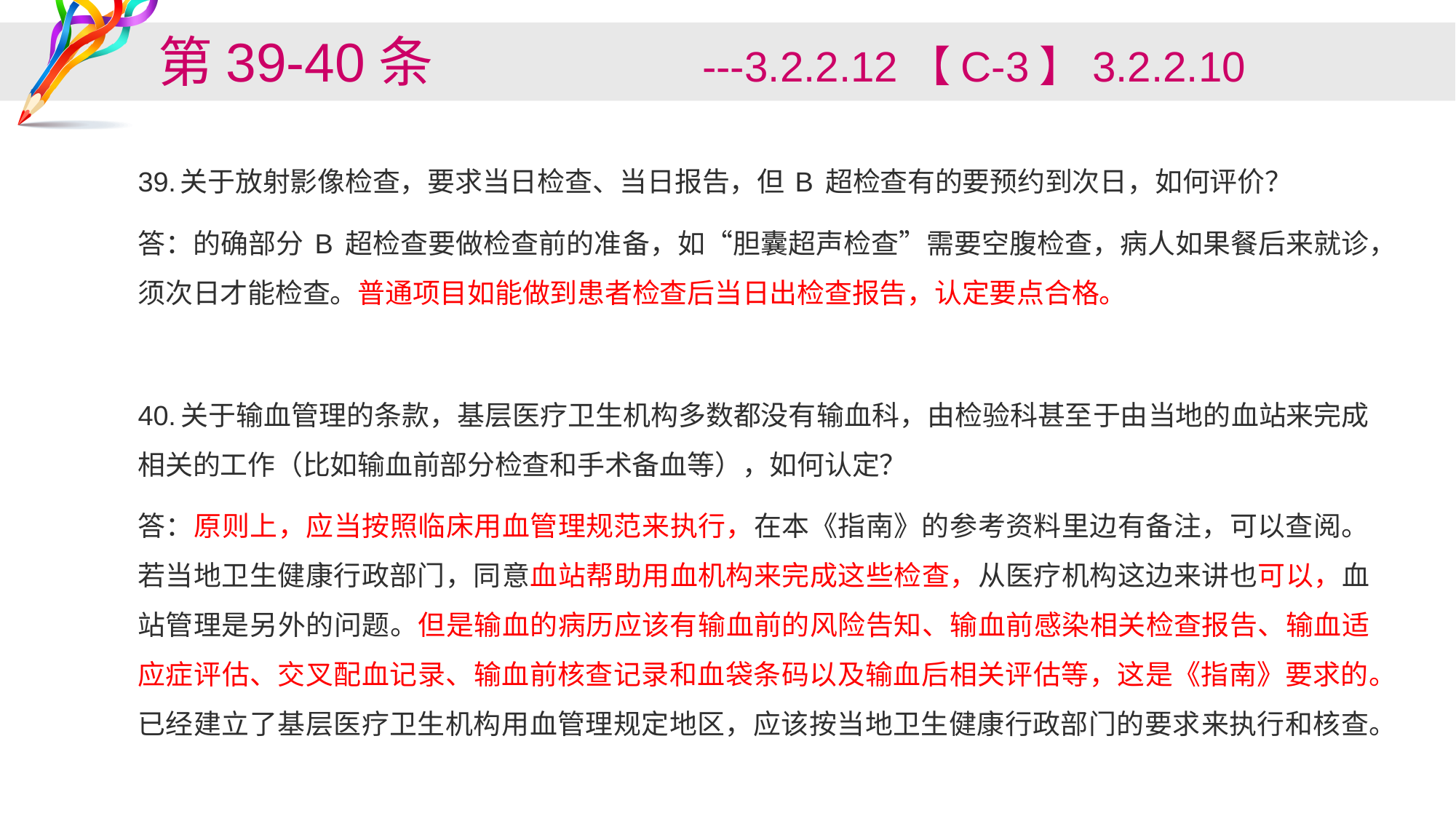

# 第39-40条                     ---3.2.2.12【C-3】3.2.2.10
39.关于放射影像检查，要求当日检查、当日报告，但 B 超检查有的要预约到次日，如何评价？
答：的确部分 B 超检查要做检查前的准备，如“胆囊超声检查”需要空腹检查，病人如果餐后来就诊，须次日才能检查。普通项目如能做到患者检查后当日出检查报告，认定要点合格。

40.关于输血管理的条款，基层医疗卫生机构多数都没有输血科，由检验科甚至于由当地的血站来完成相关的工作（比如输血前部分检查和手术备血等），如何认定？
答：原则上，应当按照临床用血管理规范来执行，在本《指南》的参考资料里边有备注，可以查阅。若当地卫生健康行政部门，同意血站帮助用血机构来完成这些检查，从医疗机构这边来讲也可以，血站管理是另外的问题。但是输血的病历应该有输血前的风险告知、输血前感染相关检查报告、输血适应症评估、交叉配血记录、输血前核查记录和血袋条码以及输血后相关评估等，这是《指南》要求的。已经建立了基层医疗卫生机构用血管理规定地区，应该按当地卫生健康行政部门的要求来执行和核查。